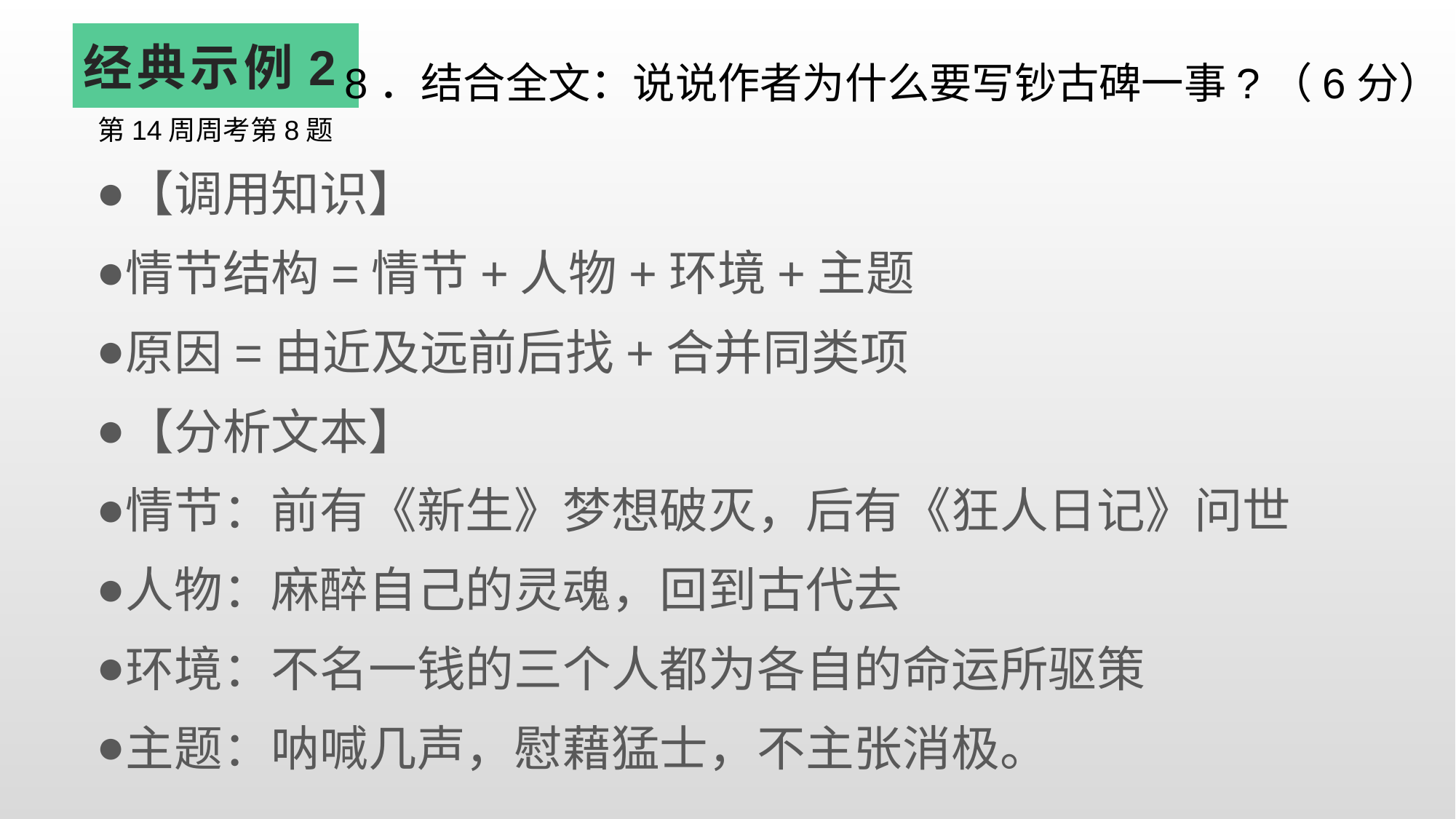

# 经典示例2
8．结合全文：说说作者为什么要写钞古碑一事?（6分）
第14周周考第8题
【调用知识】
情节结构=情节+人物+环境+主题
原因=由近及远前后找+合并同类项
【分析文本】
情节：前有《新生》梦想破灭，后有《狂人日记》问世
人物：麻醉自己的灵魂，回到古代去
环境：不名一钱的三个人都为各自的命运所驱策
主题：呐喊几声，慰藉猛士，不主张消极。